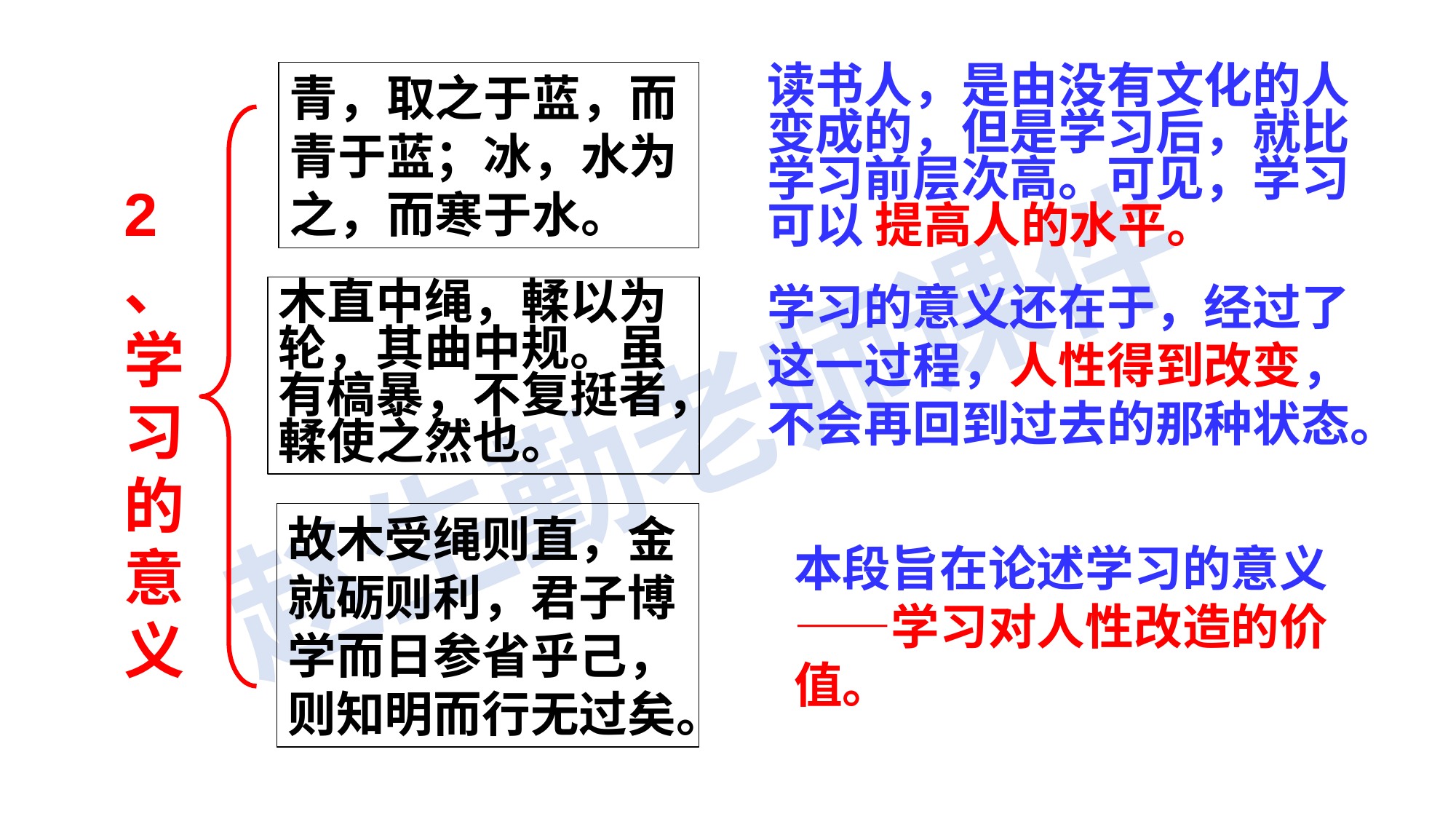

读书人，是由没有文化的人变成的，但是学习后，就比学习前层次高。可见，学习可以 提高人的水平。
青，取之于蓝，而青于蓝；冰，水为之，而寒于水。

2、学习的意义
学习的意义还在于，经过了这一过程，人性得到改变，不会再回到过去的那种状态。
木直中绳，輮以为轮，其曲中规。虽有槁暴，不复挺者，輮使之然也。
故木受绳则直，金就砺则利，君子博学而日参省乎己，则知明而行无过矣。
本段旨在论述学习的意义——学习对人性改造的价值。